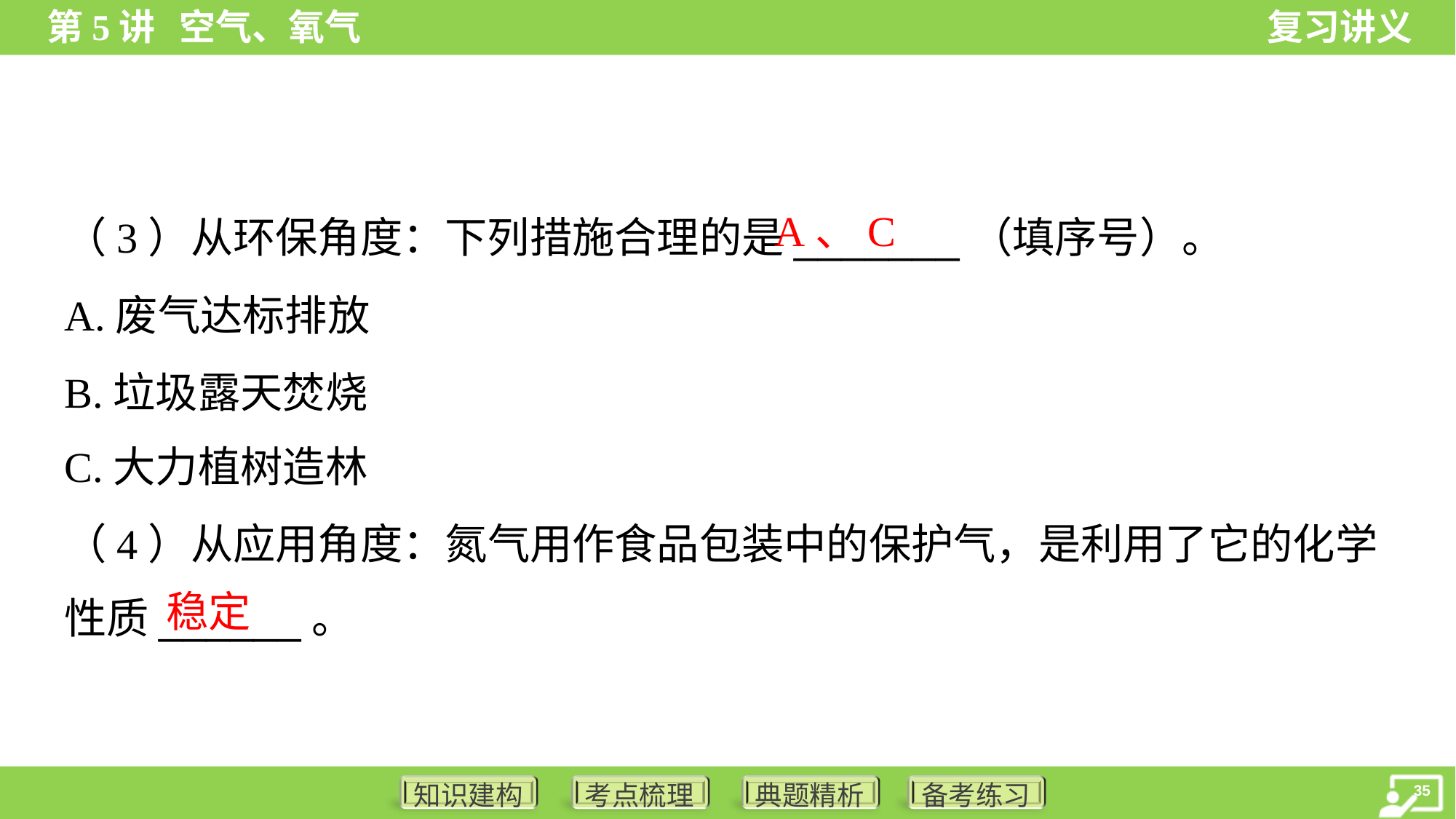

A、C
（3）从环保角度：下列措施合理的是_______（填序号）。
A.废气达标排放
B.垃圾露天焚烧
C.大力植树造林
（4）从应用角度：氮气用作食品包装中的保护气，是利用了它的化学
性质______。
稳定